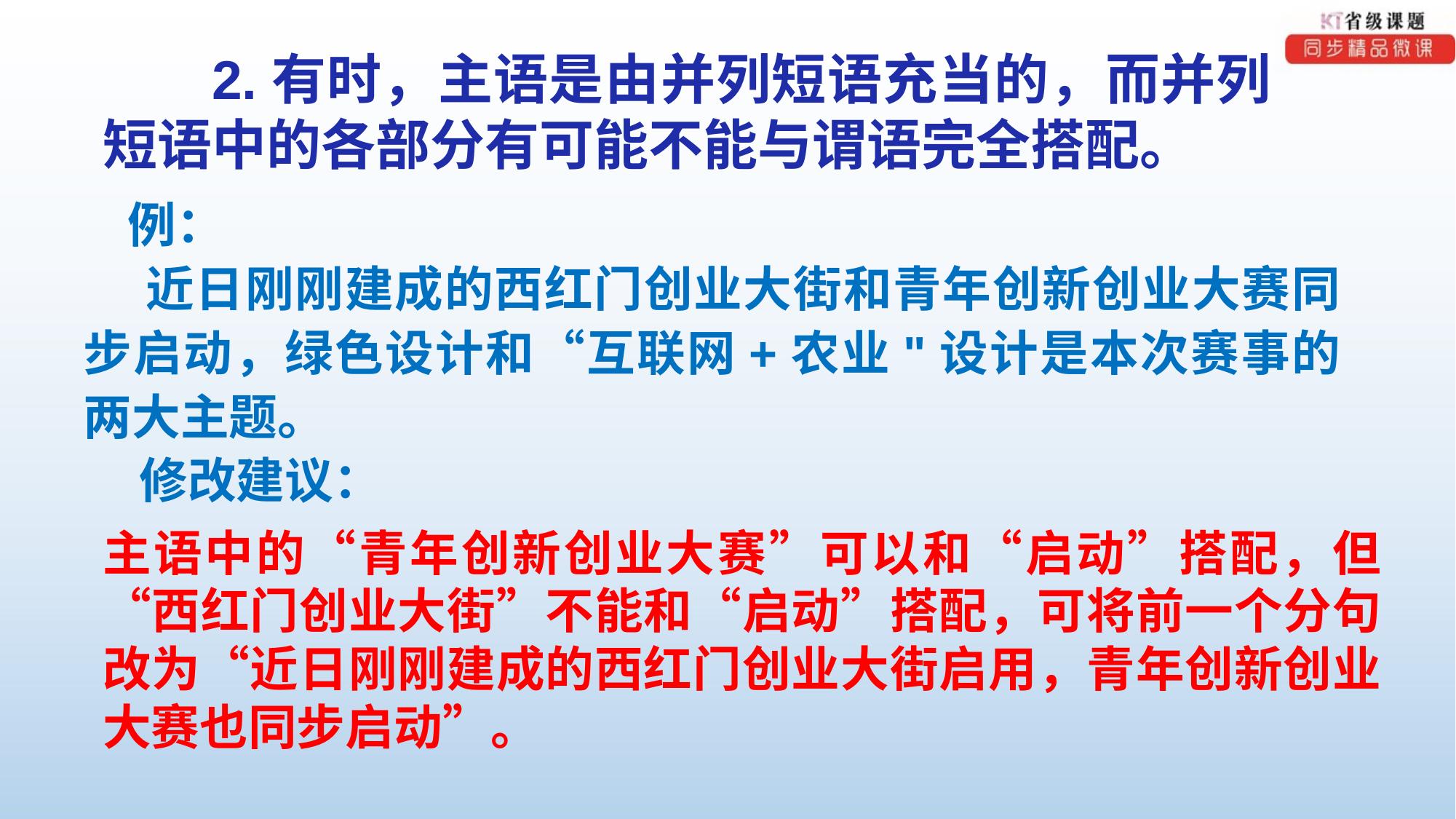

2.有时，主语是由并列短语充当的，而并列短语中的各部分有可能不能与谓语完全搭配。
    例：
    近日刚刚建成的西红门创业大街和青年创新创业大赛同步启动，绿色设计和“互联网+农业"设计是本次赛事的两大主题。
    修改建议：
主语中的“青年创新创业大赛”可以和“启动”搭配，但“西红门创业大街”不能和“启动”搭配，可将前一个分句改为“近日刚刚建成的西红门创业大街启用，青年创新创业大赛也同步启动”。